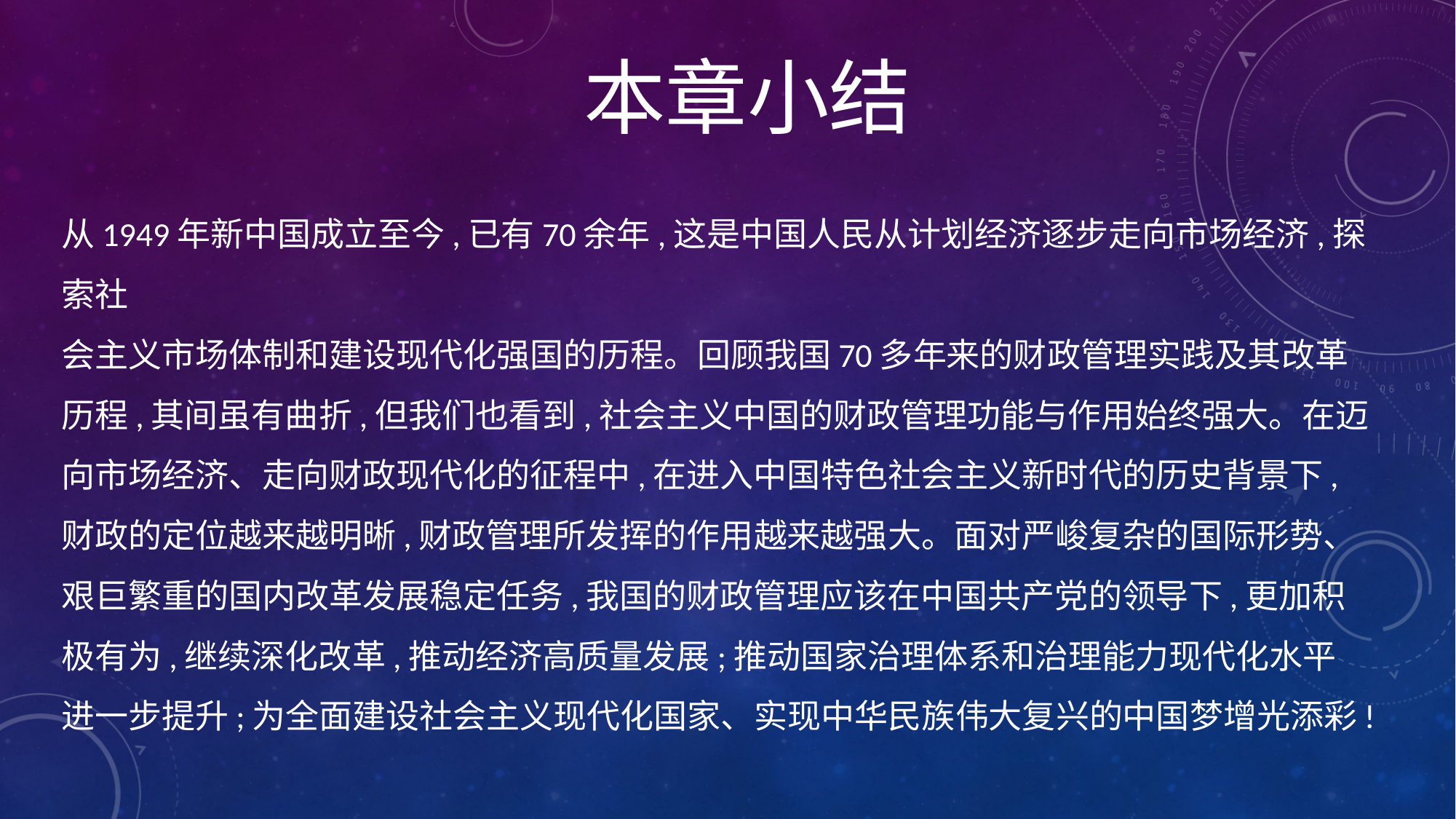

本章小结
# 从1949年新中国成立至今,已有70余年,这是中国人民从计划经济逐步走向市场经济,探索社 会主义市场体制和建设现代化强国的历程。回顾我国70多年来的财政管理实践及其改革历程,其间虽有曲折,但我们也看到,社会主义中国的财政管理功能与作用始终强大。在迈向市场经济、走向财政现代化的征程中,在进入中国特色社会主义新时代的历史背景下,财政的定位越来越明晰,财政管理所发挥的作用越来越强大。面对严峻复杂的国际形势、艰巨繁重的国内改革发展稳定任务,我国的财政管理应该在中国共产党的领导下,更加积极有为,继续深化改革,推动经济高质量发展;推动国家治理体系和治理能力现代化水平进一步提升;为全面建设社会主义现代化国家、实现中华民族伟大复兴的中国梦增光添彩!